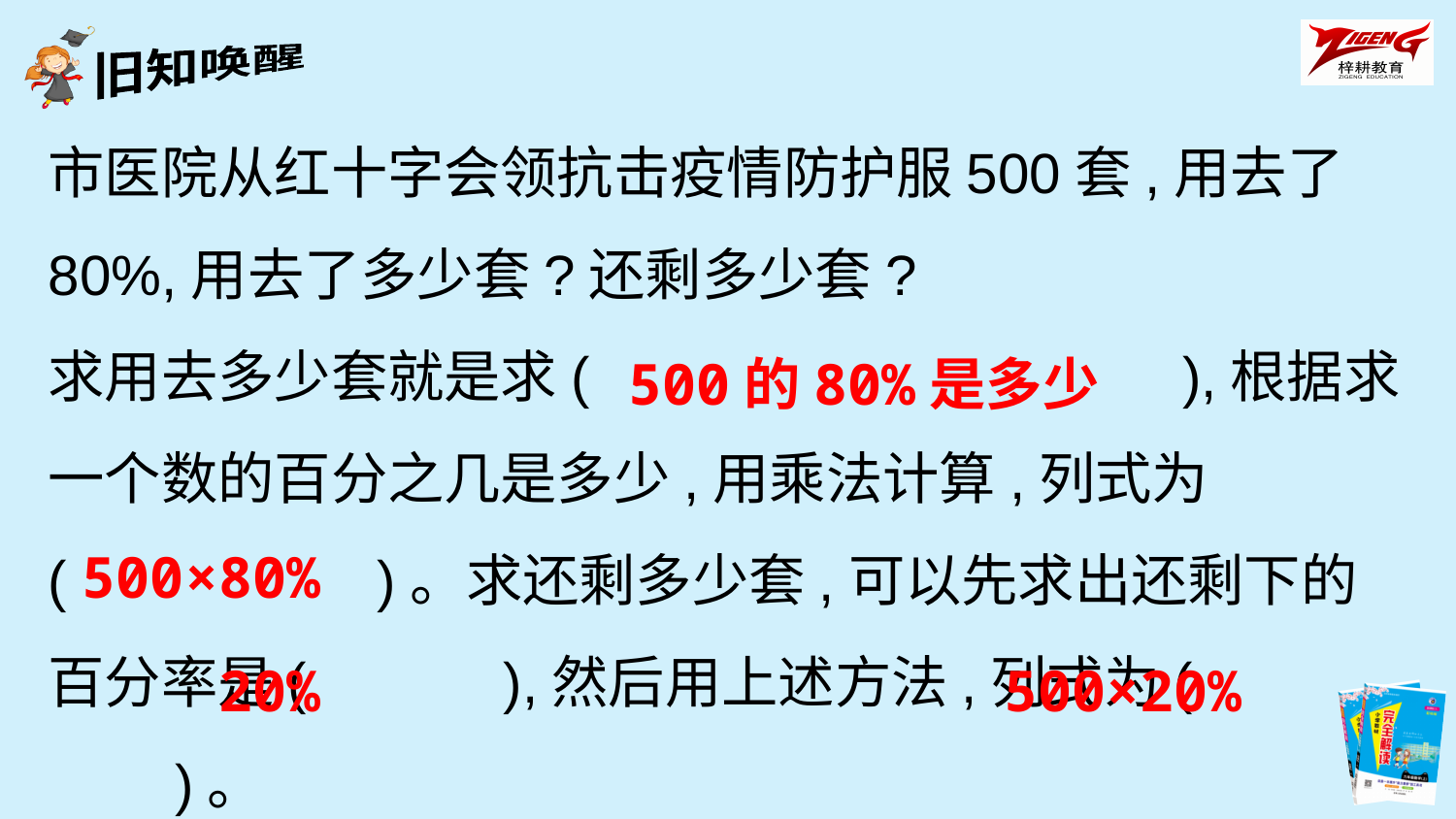

市医院从红十字会领抗击疫情防护服500套,用去了80%,用去了多少套?还剩多少套?
求用去多少套就是求(　　　　　　　　　　),根据求一个数的百分之几是多少,用乘法计算,列式为
(　　　　　)。求还剩多少套,可以先求出还剩下的百分率是(　　　),然后用上述方法,列式为(　　　　　)。
500的80%是多少
500×80%
20%
500×20%